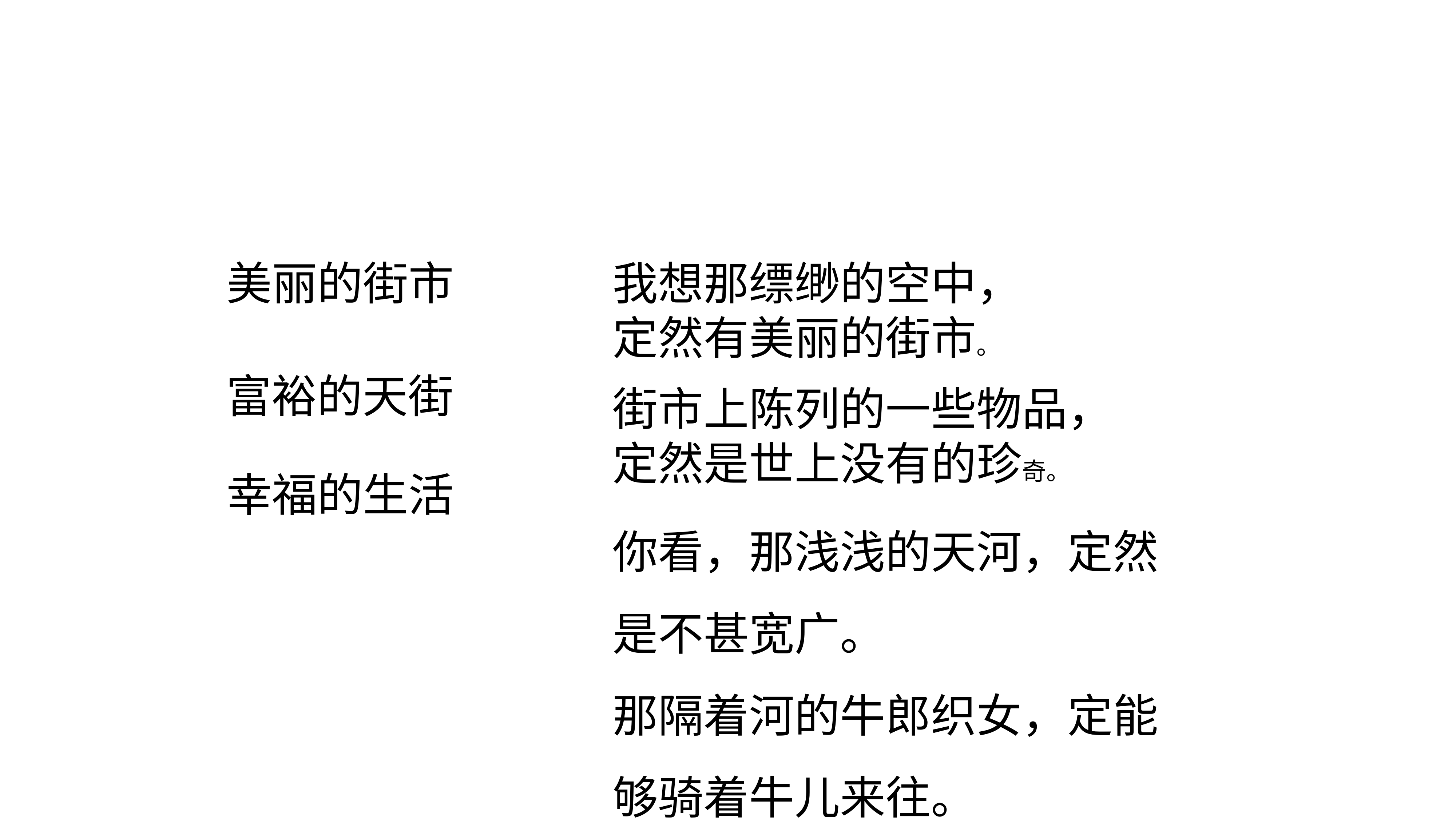

美丽的街市
我想那缥缈的空中，定然有美丽的街市。
富裕的天街
街市上陈列的一些物品，定然是世上没有的珍奇。
幸福的生活
你看，那浅浅的天河，定然是不甚宽广。
那隔着河的牛郎织女，定能够骑着牛儿来往。